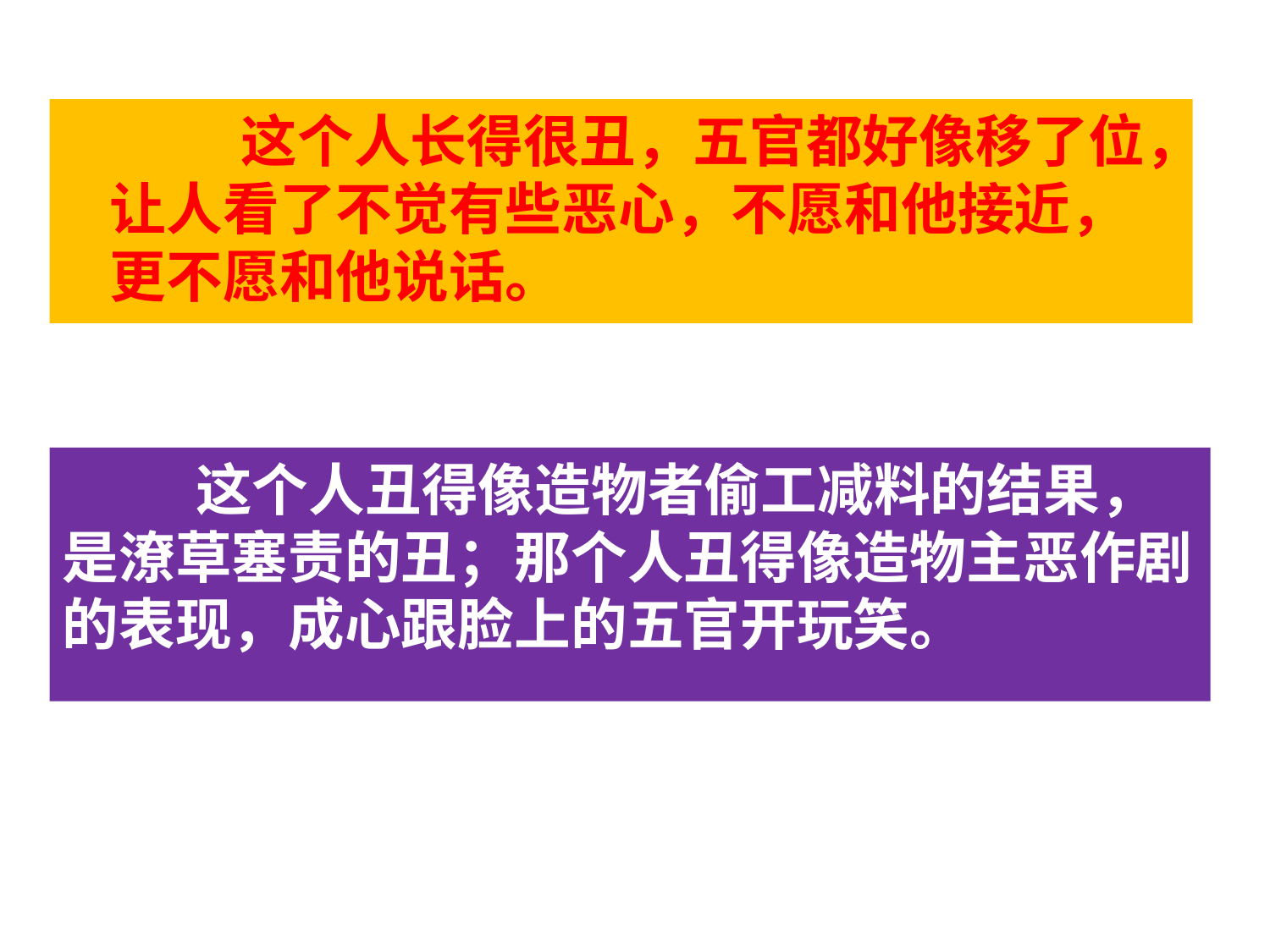

这个人长得很丑，五官都好像移了位，让人看了不觉有些恶心，不愿和他接近，更不愿和他说话。

      这个人丑得像造物者偷工减料的结果，是潦草塞责的丑；那个人丑得像造物主恶作剧的表现，成心跟脸上的五官开玩笑。